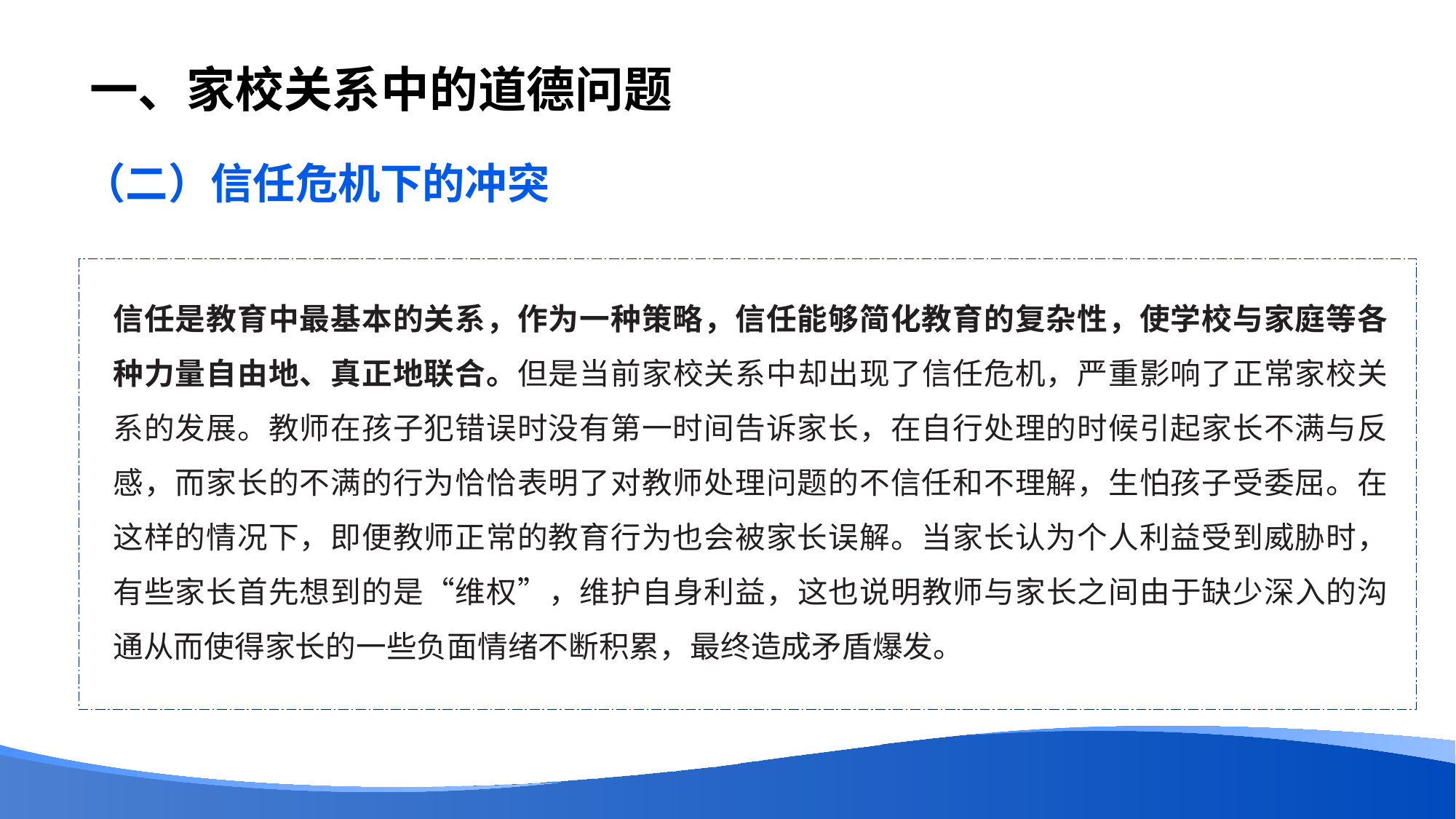

# 一、家校关系中的道德问题
（二）信任危机下的冲突

信任是教育中最基本的关系，作为一种策略，信任能够简化教育的复杂性，使学校与家庭等各种力量自由地、真正地联合。但是当前家校关系中却出现了信任危机，严重影响了正常家校关系的发展。教师在孩子犯错误时没有第一时间告诉家长，在自行处理的时候引起家长不满与反感，而家长的不满的行为恰恰表明了对教师处理问题的不信任和不理解，生怕孩子受委屈。在这样的情况下，即便教师正常的教育行为也会被家长误解。当家长认为个人利益受到威胁时，有些家长首先想到的是“维权”，维护自身利益，这也说明教师与家长之间由于缺少深入的沟通从而使得家长的一些负面情绪不断积累，最终造成矛盾爆发。